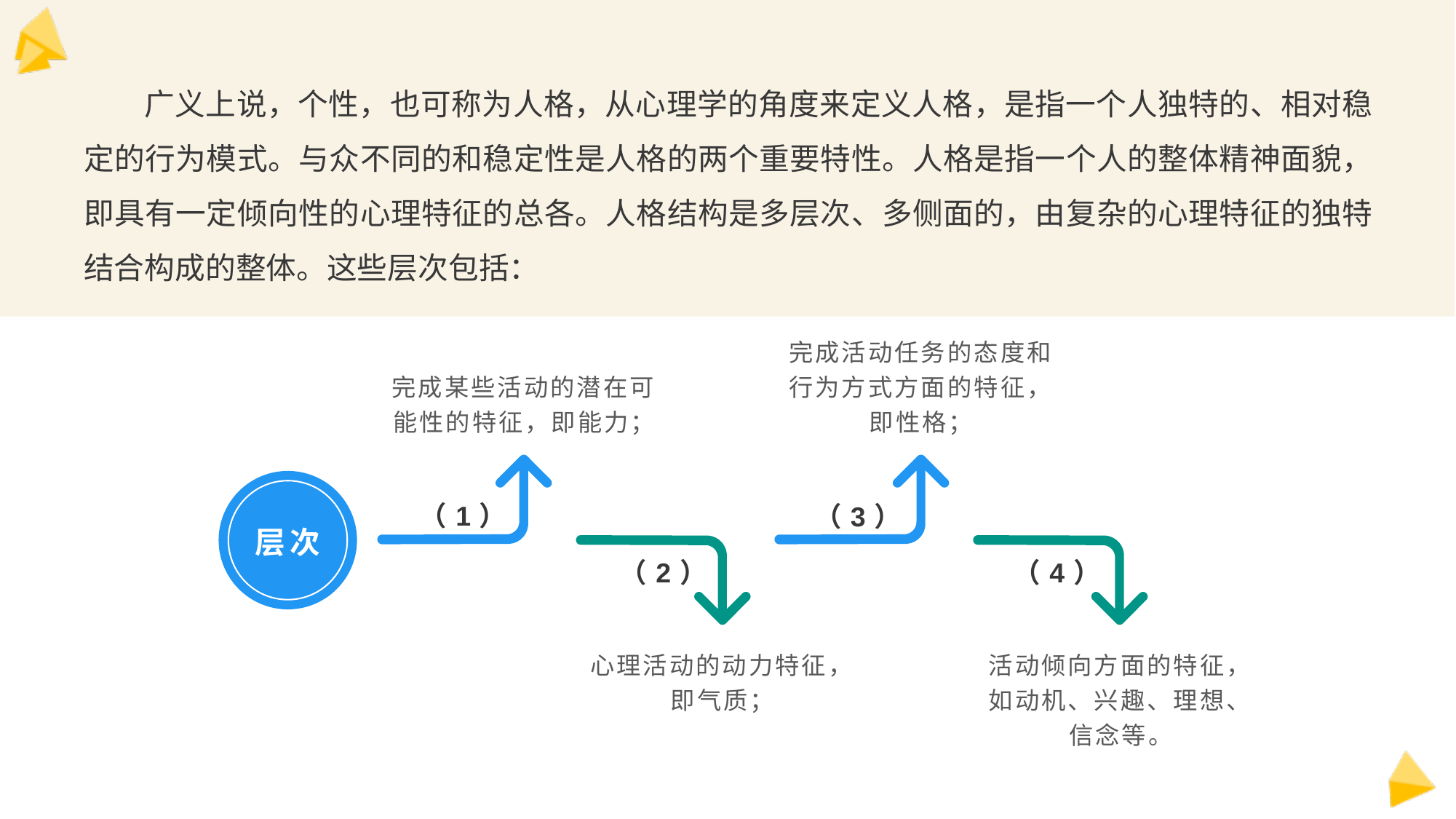

广义上说，个性，也可称为人格，从心理学的角度来定义人格，是指一个人独特的、相对稳定的行为模式。与众不同的和稳定性是人格的两个重要特性。人格是指一个人的整体精神面貌，即具有一定倾向性的心理特征的总各。人格结构是多层次、多侧面的，由复杂的心理特征的独特结合构成的整体。这些层次包括：
完成某些活动的潜在可能性的特征，即能力；
完成活动任务的态度和行为方式方面的特征，即性格；

（1）
层次
（3）

（2）
（4）
心理活动的动力特征，即气质；
活动倾向方面的特征，如动机、兴趣、理想、信念等。